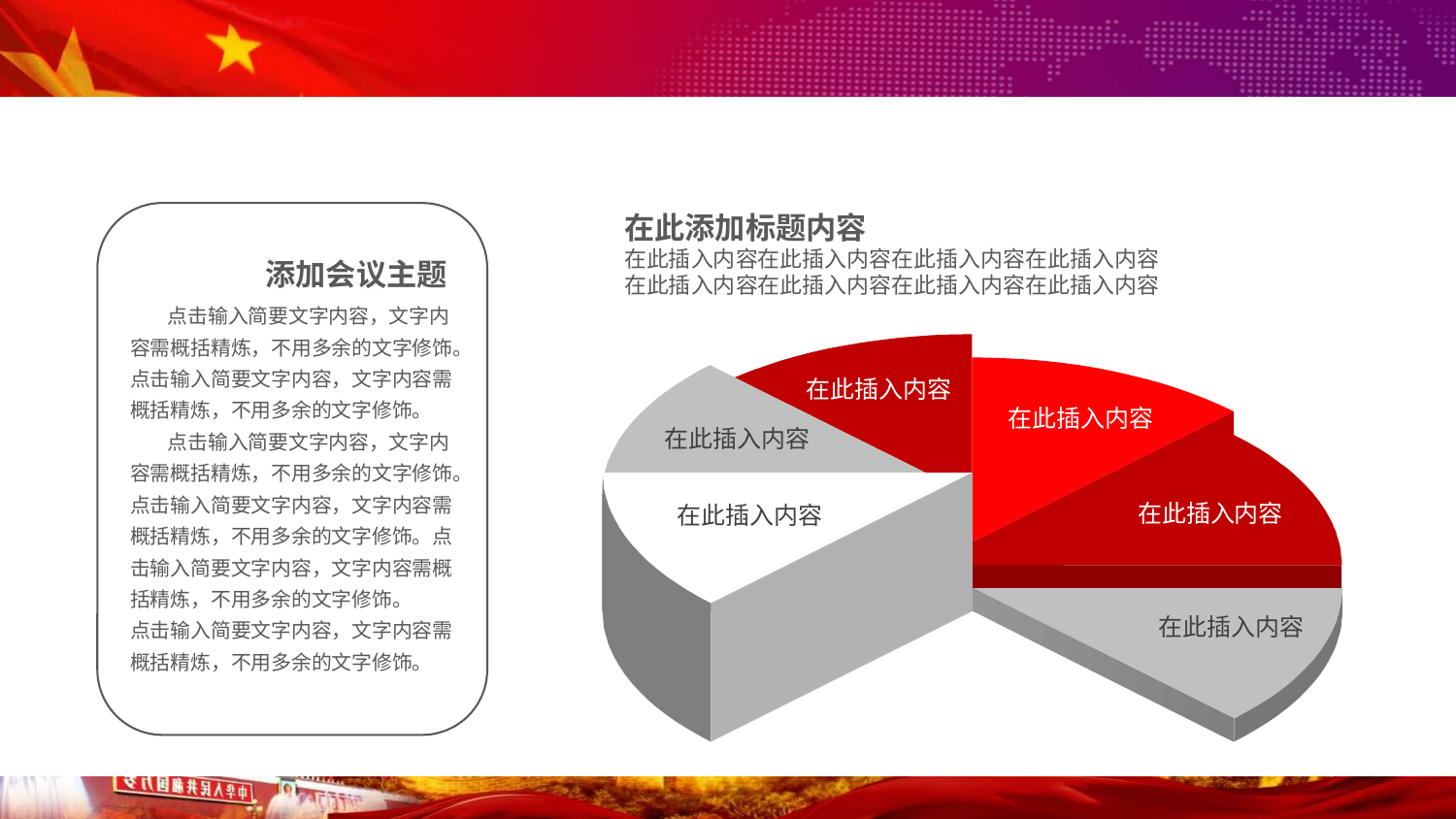

#

在此添加标题内容
在此插入内容在此插入内容在此插入内容在此插入内容
在此插入内容在此插入内容在此插入内容在此插入内容
添加会议主题
       点击输入简要文字内容，文字内容需概括精炼，不用多余的文字修饰。点击输入简要文字内容，文字内容需概括精炼，不用多余的文字修饰。
       点击输入简要文字内容，文字内容需概括精炼，不用多余的文字修饰。点击输入简要文字内容，文字内容需概括精炼，不用多余的文字修饰。点击输入简要文字内容，文字内容需概括精炼，不用多余的文字修饰。
点击输入简要文字内容，文字内容需概括精炼，不用多余的文字修饰。

在此插入内容
在此插入内容
在此插入内容

在此插入内容
在此插入内容

在此插入内容